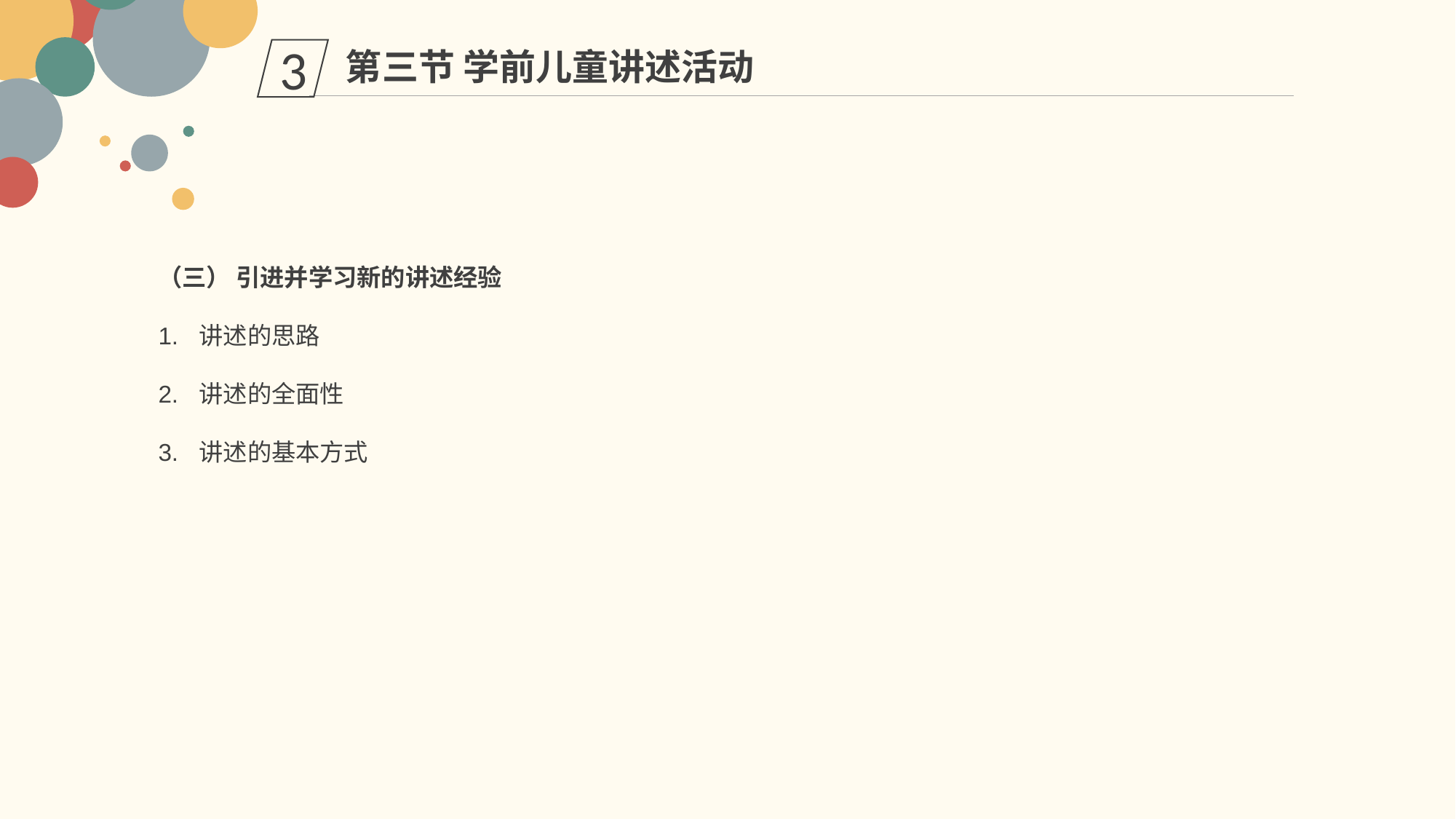

第三节 学前儿童讲述活动
3
（三） 引进并学习新的讲述经验
讲述的思路
讲述的全面性
讲述的基本方式